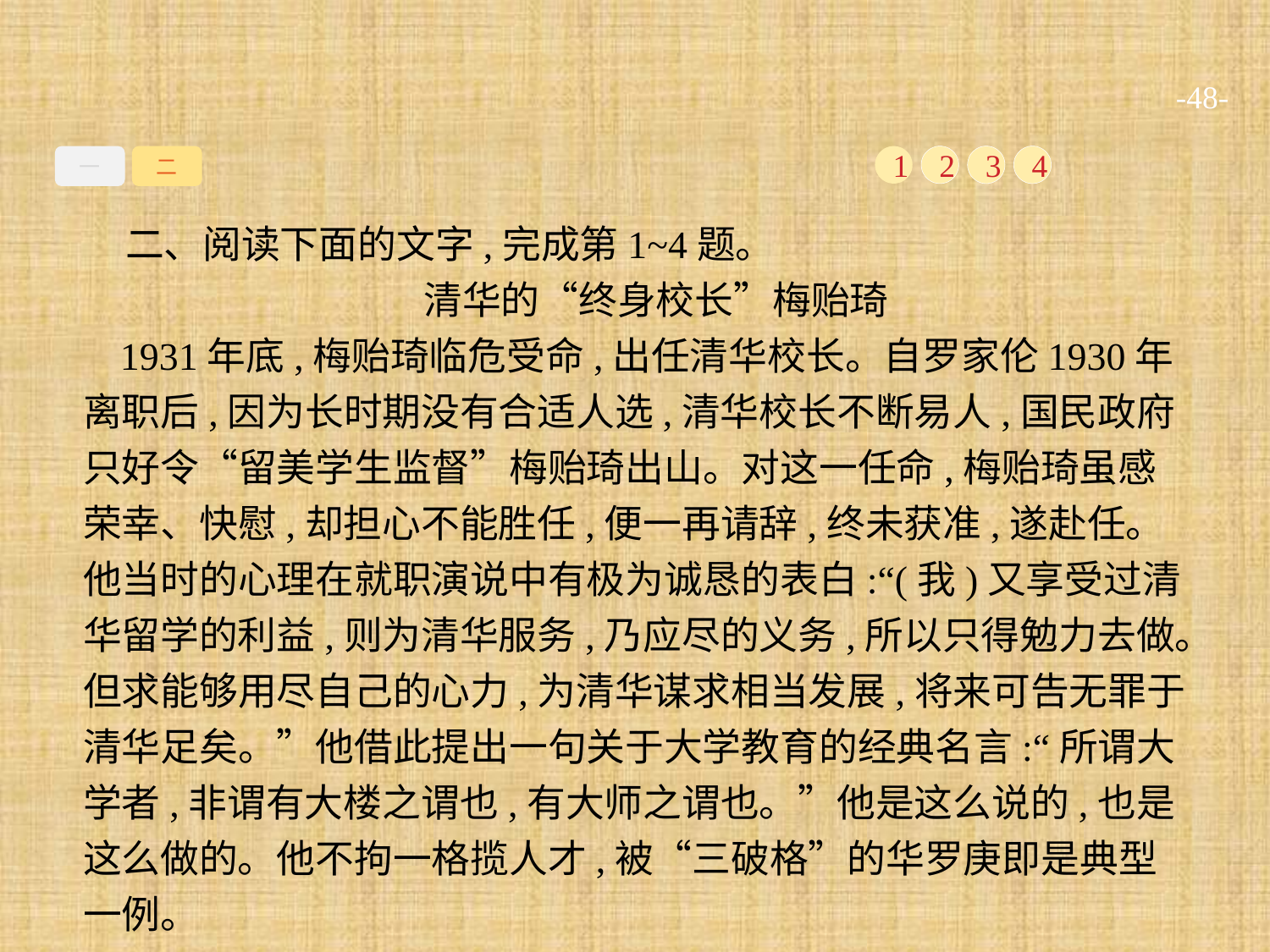

-48-
一
二
1
2
3
4
二、阅读下面的文字,完成第1~4题。
清华的“终身校长”梅贻琦
1931年底,梅贻琦临危受命,出任清华校长。自罗家伦1930年离职后,因为长时期没有合适人选,清华校长不断易人,国民政府只好令“留美学生监督”梅贻琦出山。对这一任命,梅贻琦虽感荣幸、快慰,却担心不能胜任,便一再请辞,终未获准,遂赴任。他当时的心理在就职演说中有极为诚恳的表白:“(我)又享受过清华留学的利益,则为清华服务,乃应尽的义务,所以只得勉力去做。但求能够用尽自己的心力,为清华谋求相当发展,将来可告无罪于清华足矣。”他借此提出一句关于大学教育的经典名言:“所谓大学者,非谓有大楼之谓也,有大师之谓也。”他是这么说的,也是这么做的。他不拘一格揽人才,被“三破格”的华罗庚即是典型一例。